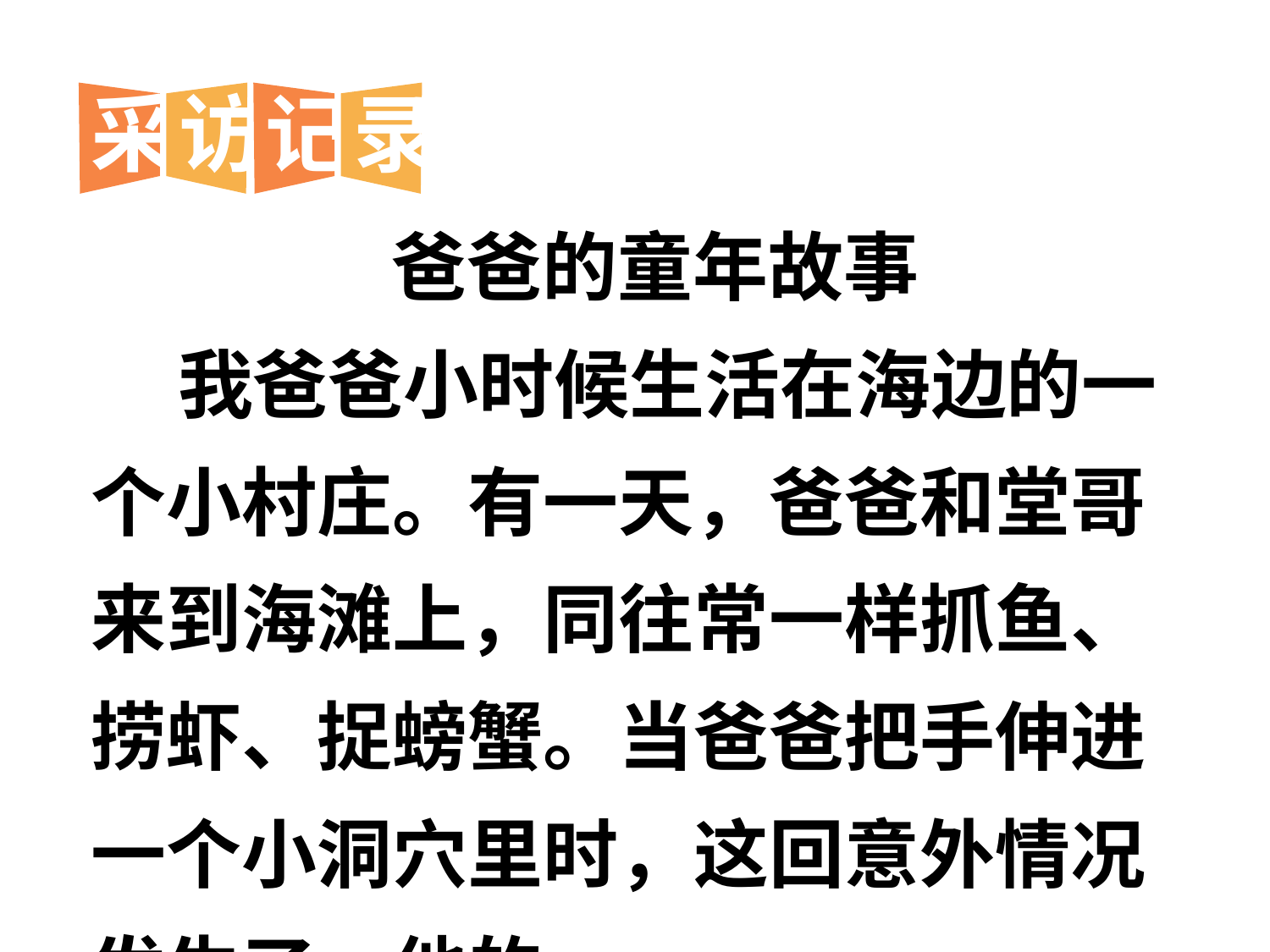

采
访
记
录
爸爸的童年故事
    我爸爸小时候生活在海边的一个小村庄。有一天，爸爸和堂哥来到海滩上，同往常一样抓鱼、捞虾、捉螃蟹。当爸爸把手伸进一个小洞穴里时，这回意外情况发生了，他的